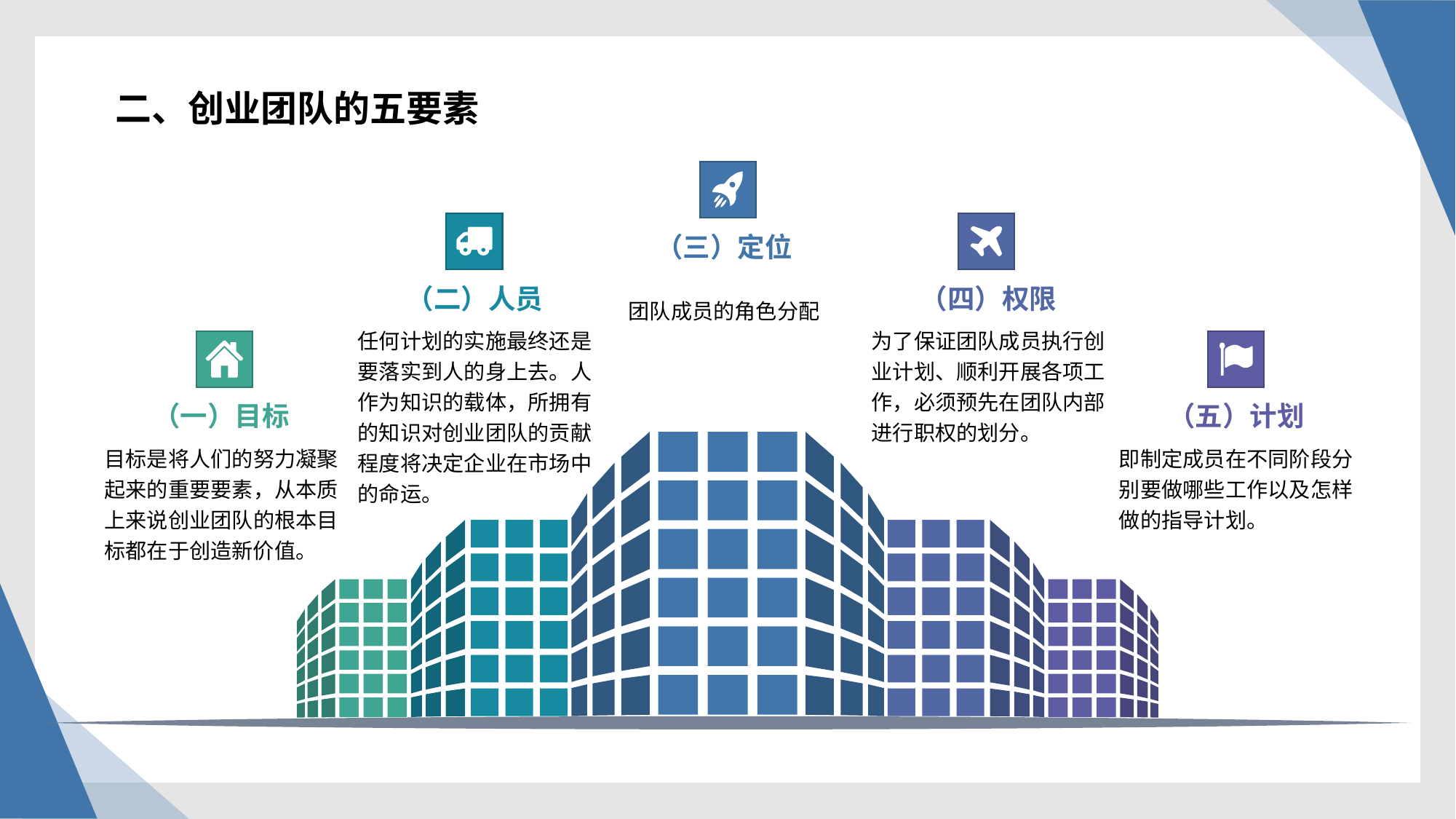

二、创业团队的五要素

（三）定位

团队成员的角色分配
（二）人员
（四）权限
任何计划的实施最终还是要落实到人的身上去。人作为知识的载体，所拥有的知识对创业团队的贡献程度将决定企业在市场中的命运。
为了保证团队成员执行创业计划、顺利开展各项工作，必须预先在团队内部进行职权的划分。

（一）目标
（五）计划

目标是将人们的努力凝聚起来的重要要素，从本质上来说创业团队的根本目标都在于创造新价值。
即制定成员在不同阶段分别要做哪些工作以及怎样做的指导计划。